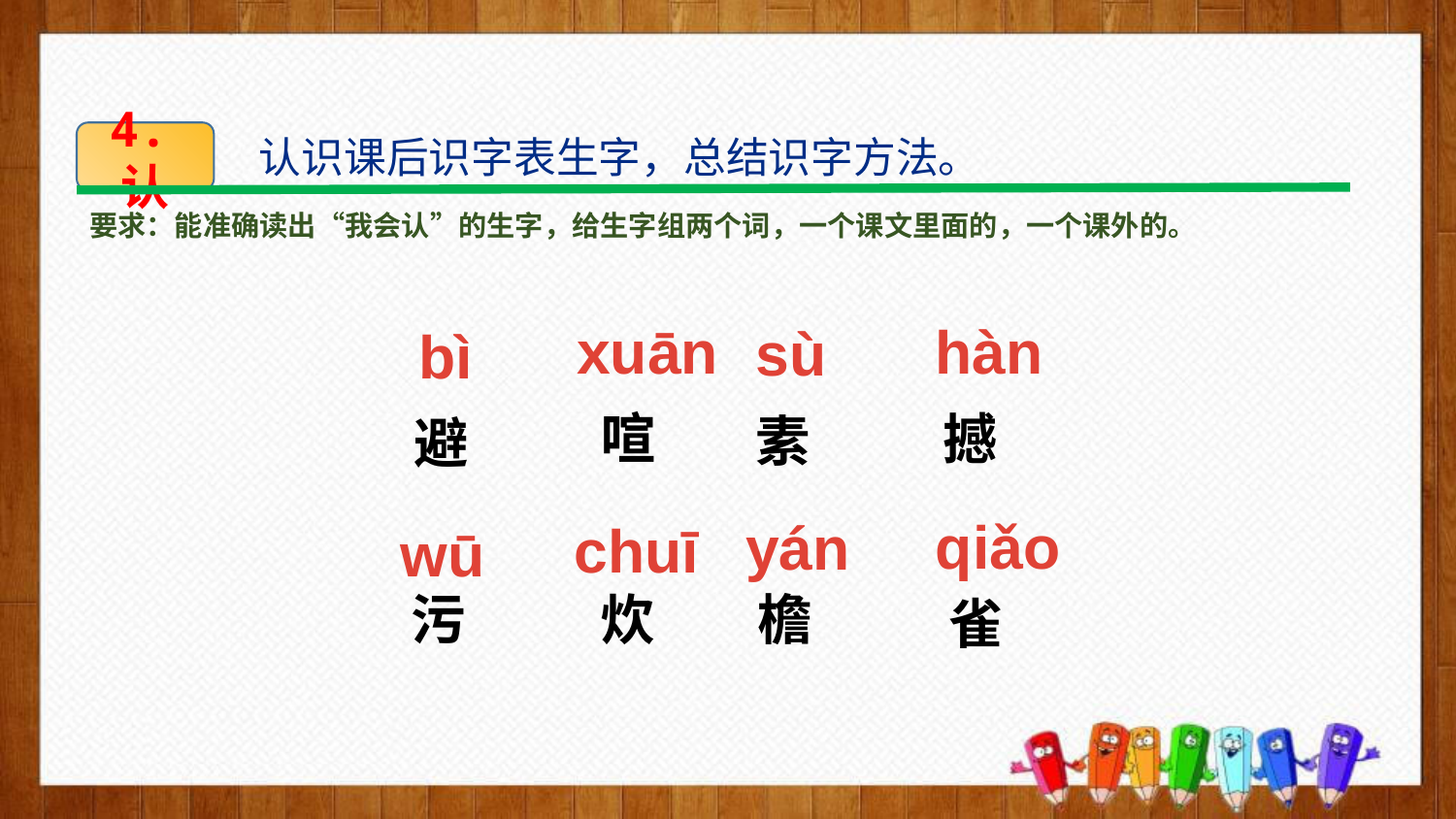

4.认
认识课后识字表生字，总结识字方法。
要求：能准确读出“我会认”的生字，给生字组两个词，一个课文里面的，一个课外的。
xuān
hàn
sù
bì
喧
撼
素
避
qiǎo
yán
chuī
wū
污
炊
檐
雀